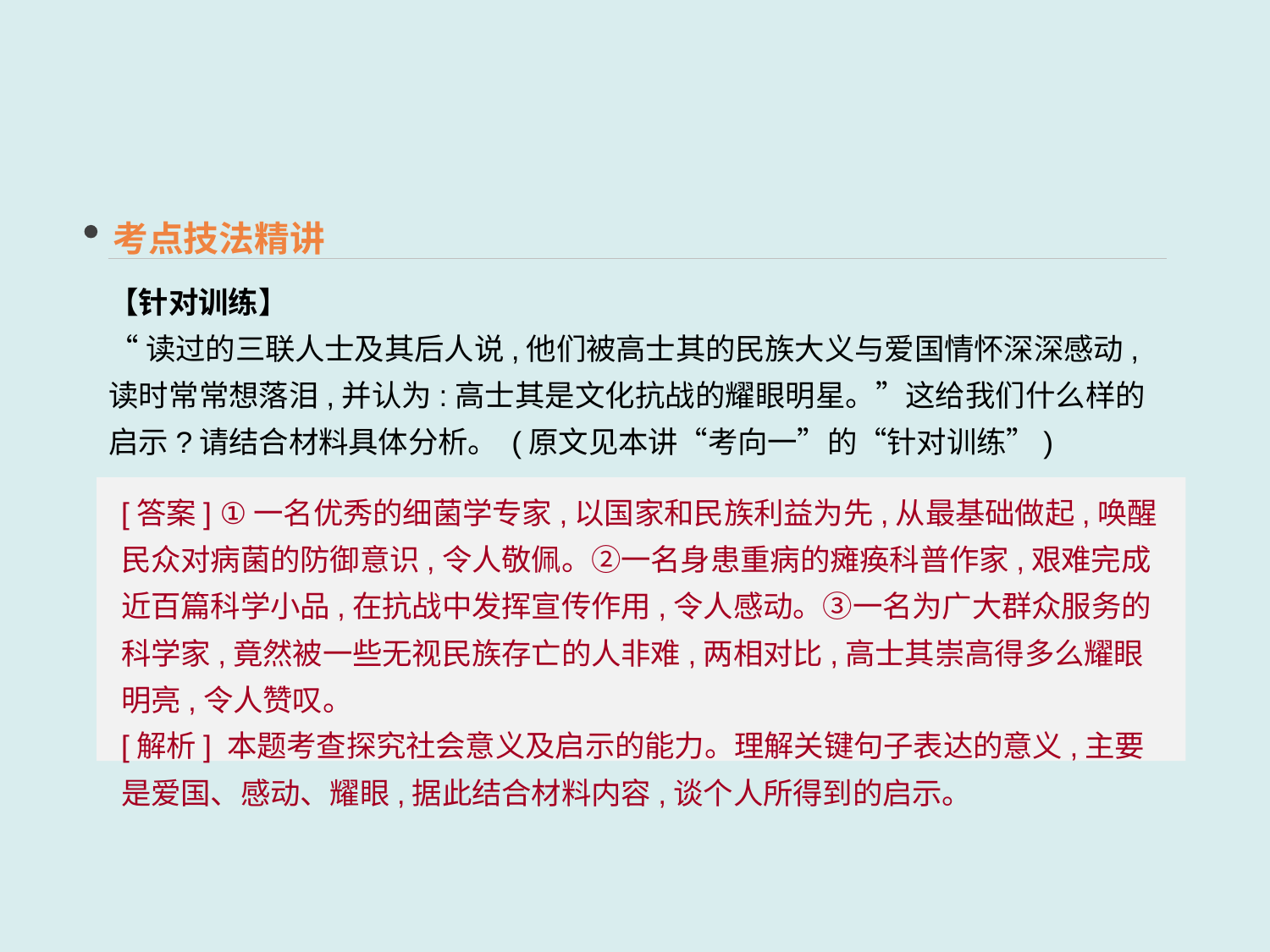

考点技法精讲

【针对训练】
“读过的三联人士及其后人说,他们被高士其的民族大义与爱国情怀深深感动,读时常常想落泪,并认为:高士其是文化抗战的耀眼明星。”这给我们什么样的启示?请结合材料具体分析。 (原文见本讲“考向一”的“针对训练”)

[答案] ①一名优秀的细菌学专家,以国家和民族利益为先,从最基础做起,唤醒民众对病菌的防御意识,令人敬佩。②一名身患重病的瘫痪科普作家,艰难完成近百篇科学小品,在抗战中发挥宣传作用,令人感动。③一名为广大群众服务的科学家,竟然被一些无视民族存亡的人非难,两相对比,高士其崇高得多么耀眼明亮,令人赞叹。
[解析] 本题考查探究社会意义及启示的能力。理解关键句子表达的意义,主要是爱国、感动、耀眼,据此结合材料内容,谈个人所得到的启示。